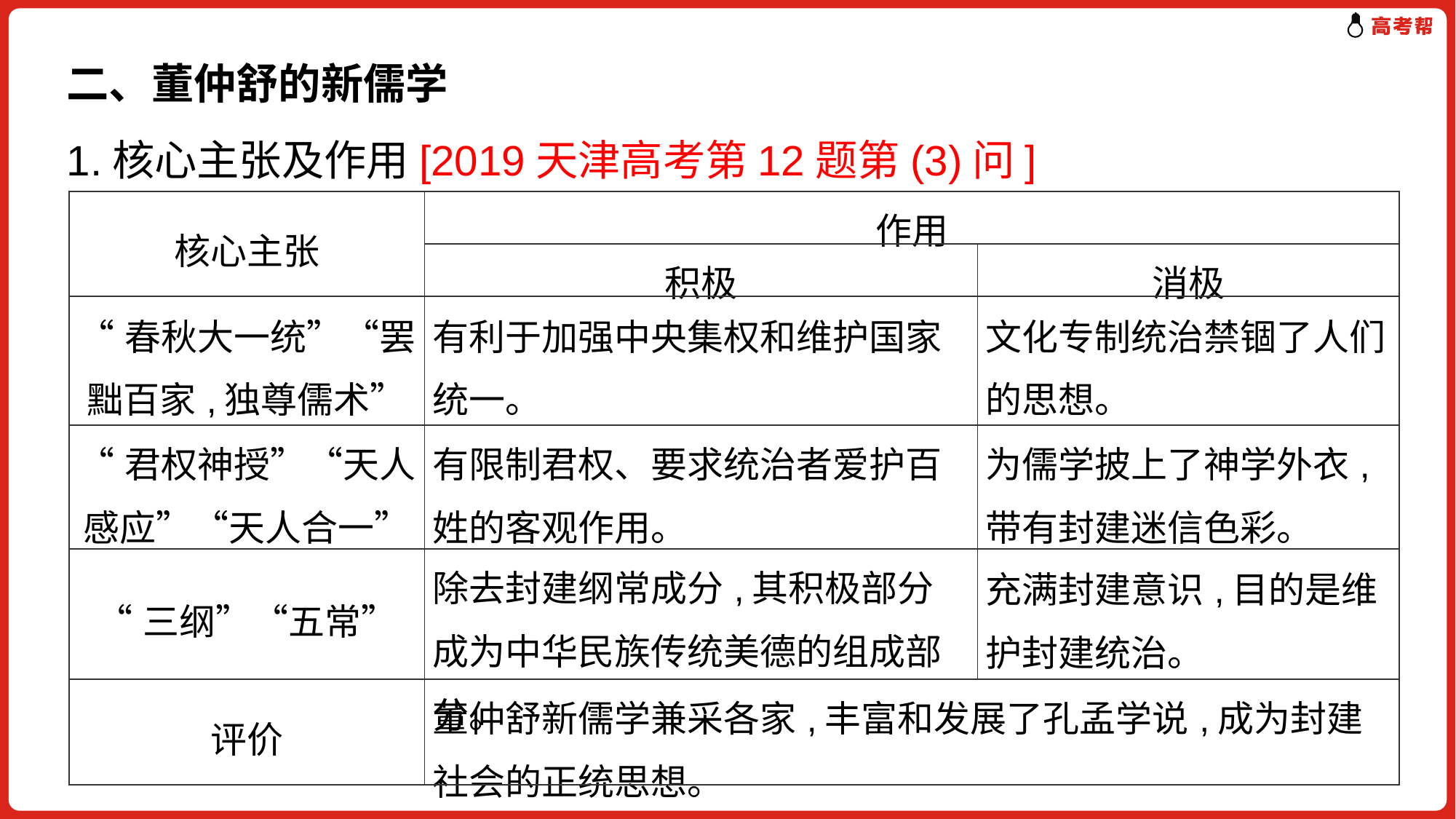

二、董仲舒的新儒学
1.核心主张及作用[2019天津高考第12题第(3)问]
| 核心主张 | 作用 |  |
| --- | --- | --- |
|  | 积极 | 消极 |
| “春秋大一统”“罢黜百家,独尊儒术” | 有利于加强中央集权和维护国家统一。 | 文化专制统治禁锢了人们的思想。 |
| “君权神授”“天人感应”“天人合一” | 有限制君权、要求统治者爱护百姓的客观作用。 | 为儒学披上了神学外衣,带有封建迷信色彩。 |
| “三纲”“五常” | 除去封建纲常成分,其积极部分成为中华民族传统美德的组成部分。 | 充满封建意识,目的是维护封建统治。 |
| 评价 | 董仲舒新儒学兼采各家,丰富和发展了孔孟学说,成为封建社会的正统思想。 |  |